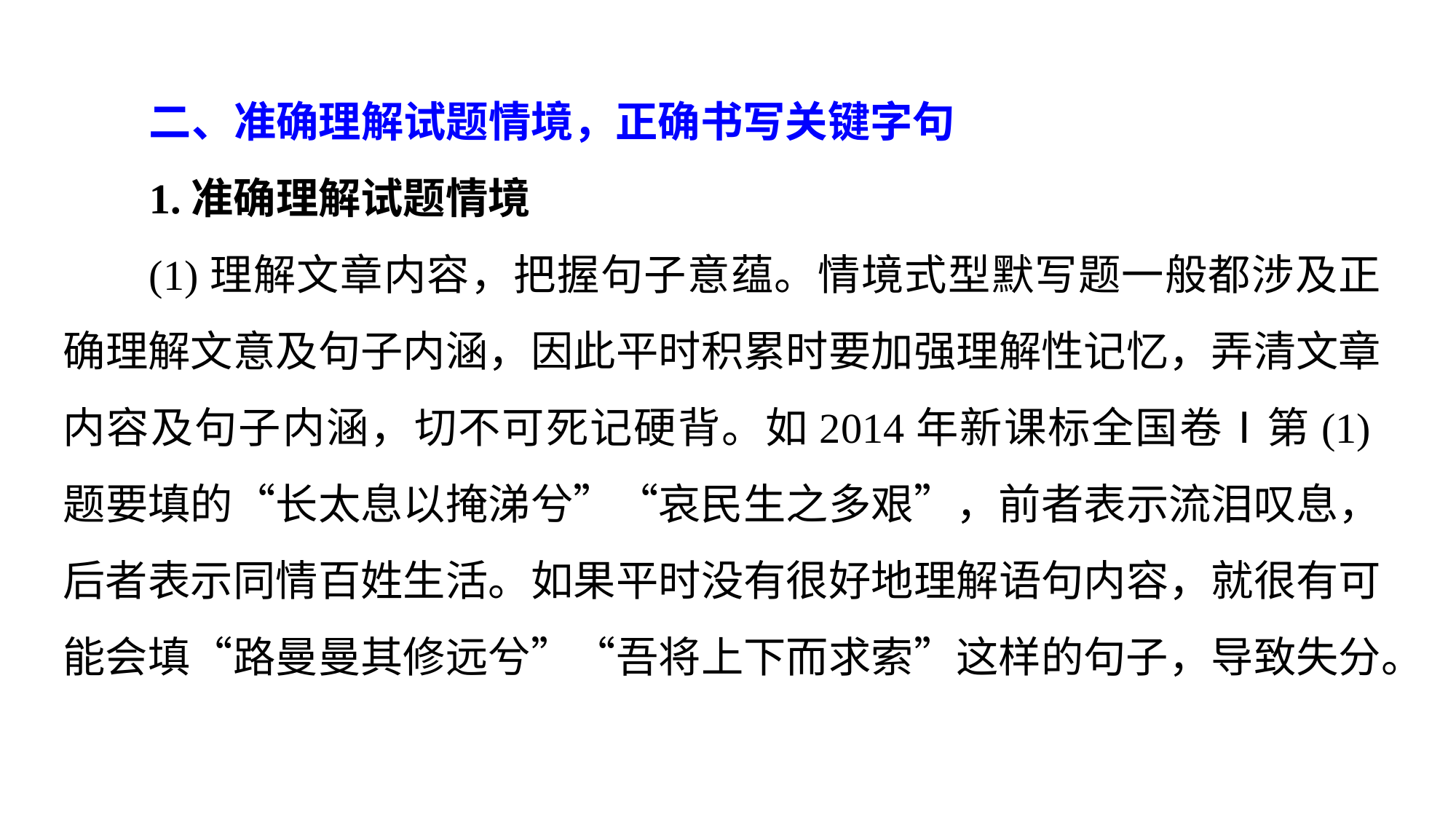

二、准确理解试题情境，正确书写关键字句
1.准确理解试题情境
(1)理解文章内容，把握句子意蕴。情境式型默写题一般都涉及正确理解文意及句子内涵，因此平时积累时要加强理解性记忆，弄清文章内容及句子内涵，切不可死记硬背。如2014年新课标全国卷Ⅰ第(1)题要填的“长太息以掩涕兮”“哀民生之多艰”，前者表示流泪叹息，后者表示同情百姓生活。如果平时没有很好地理解语句内容，就很有可能会填“路曼曼其修远兮”“吾将上下而求索”这样的句子，导致失分。